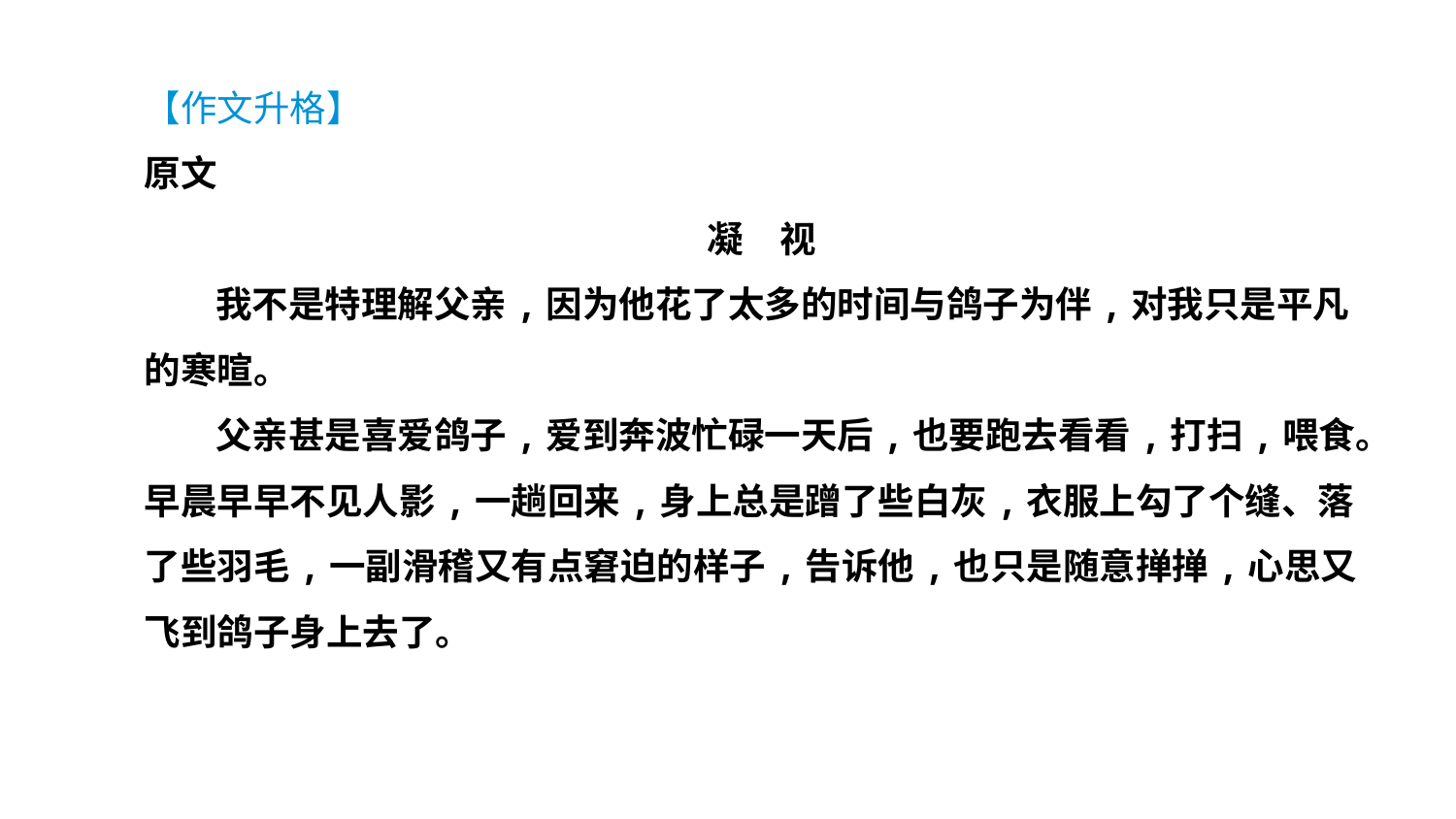

【作文升格】
原文
凝　视
我不是特理解父亲,因为他花了太多的时间与鸽子为伴,对我只是平凡的寒暄。
父亲甚是喜爱鸽子,爱到奔波忙碌一天后,也要跑去看看,打扫,喂食。早晨早早不见人影,一趟回来,身上总是蹭了些白灰,衣服上勾了个缝、落了些羽毛,一副滑稽又有点窘迫的样子,告诉他,也只是随意掸掸,心思又飞到鸽子身上去了。